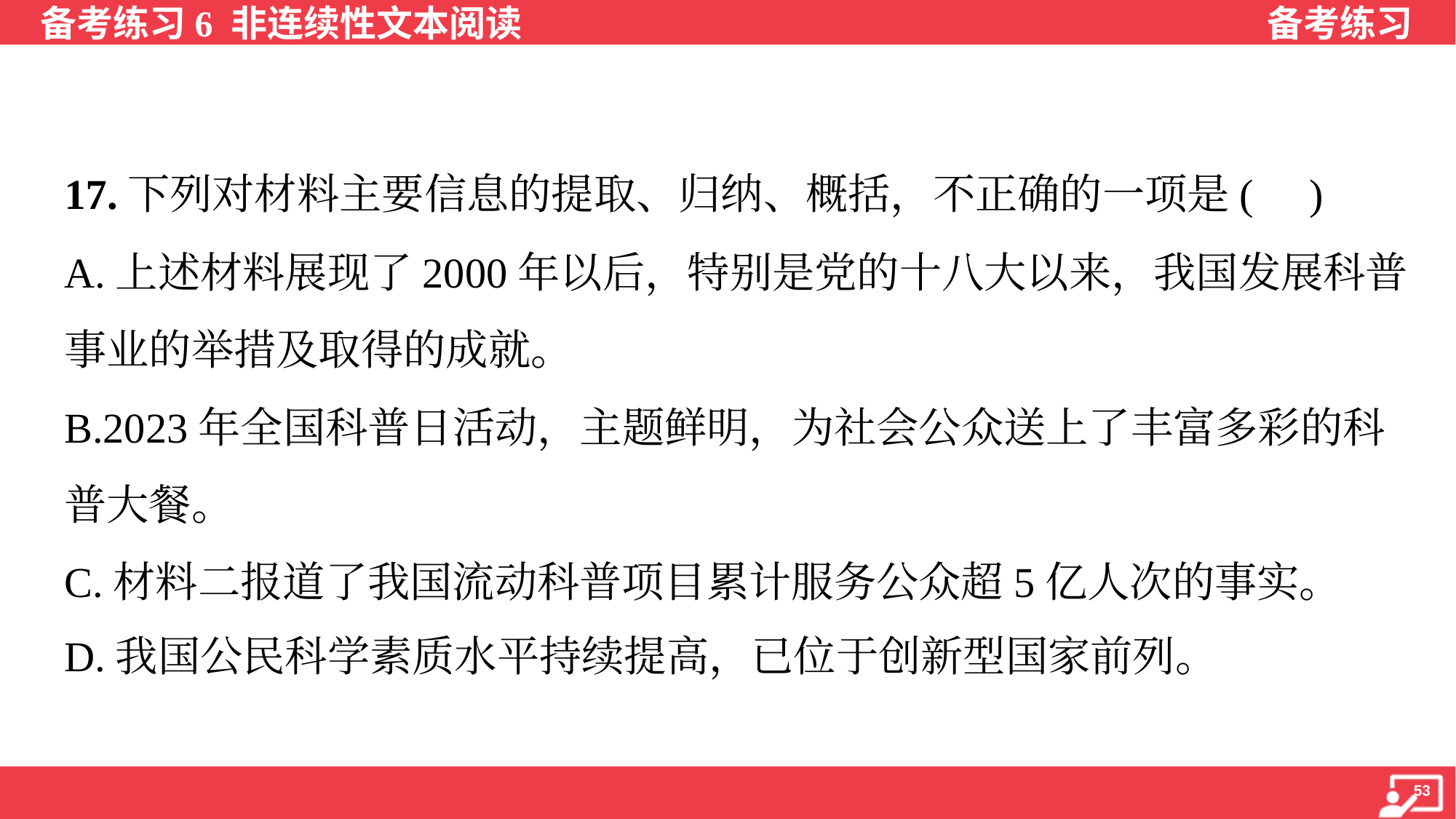

17.下列对材料主要信息的提取、归纳、概括，不正确的一项是(     )
A.上述材料展现了2000年以后，特别是党的十八大以来，我国发展科普
事业的举措及取得的成就。
B.2023年全国科普日活动，主题鲜明，为社会公众送上了丰富多彩的科
普大餐。
C.材料二报道了我国流动科普项目累计服务公众超5亿人次的事实。
D.我国公民科学素质水平持续提高，已位于创新型国家前列。